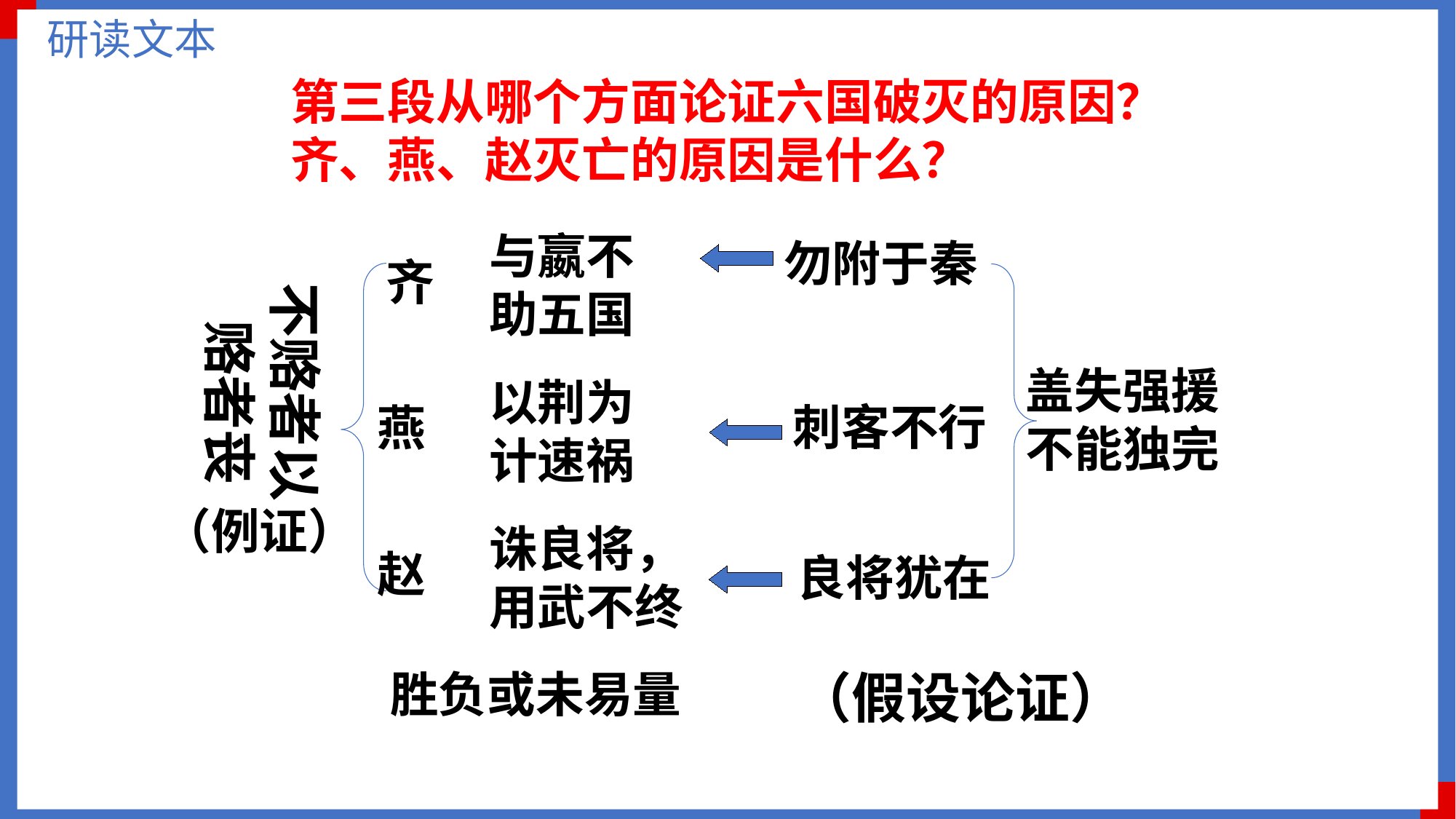

研读文本
第三段从哪个方面论证六国破灭的原因？
齐、燕、赵灭亡的原因是什么？
与嬴不
助五国
勿附于秦

齐

不赂者以
  赂者丧
盖失强援不能独完
以荆为
计速祸
刺客不行
燕

（例证）

诛良将，
用武不终
赵
良将犹在

（假设论证）
胜负或未易量